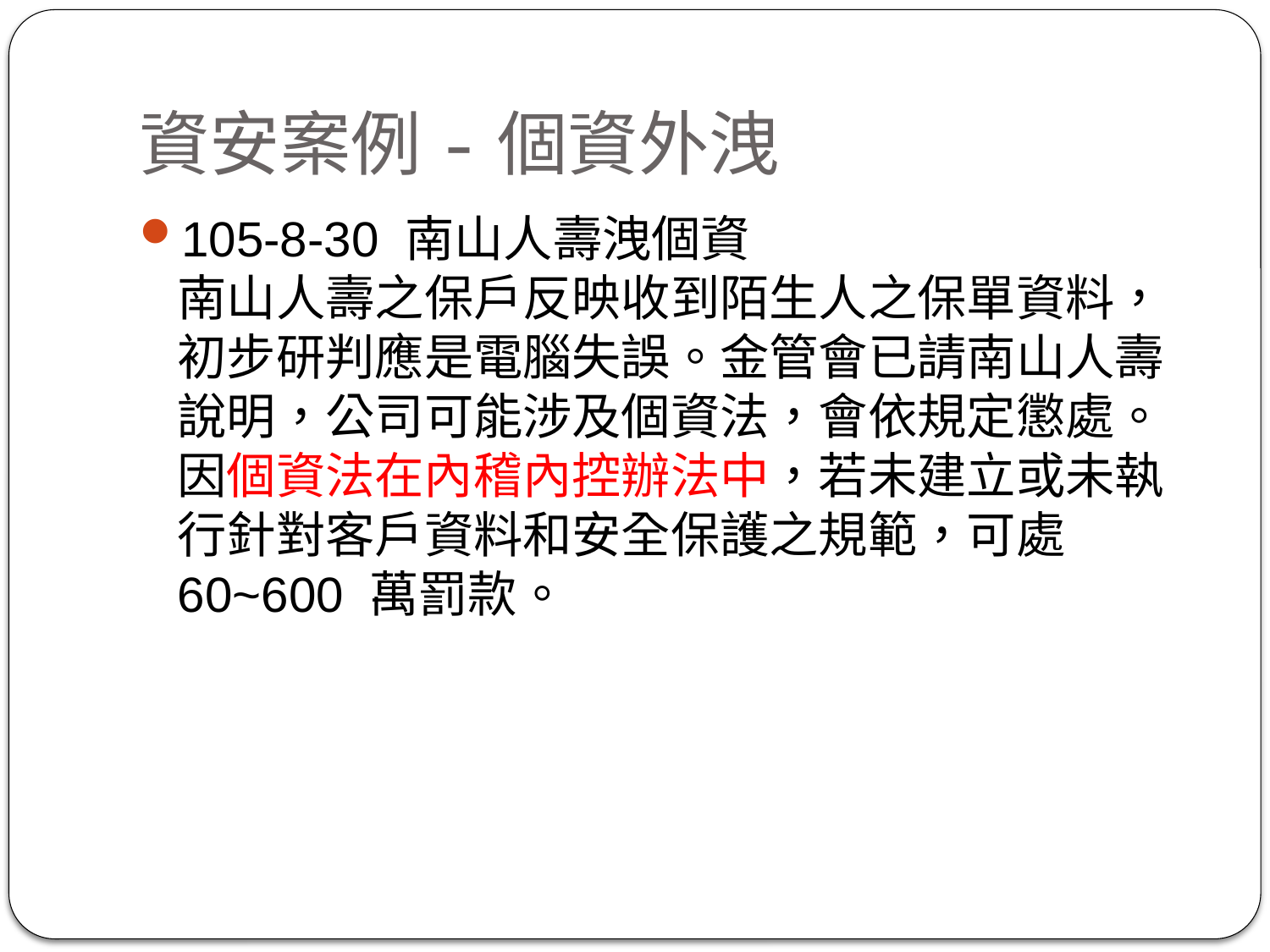

# 資安案例-個資外洩
105-8-30 南山人壽洩個資
南山人壽之保戶反映收到陌生人之保單資料，初步研判應是電腦失誤。金管會已請南山人壽說明，公司可能涉及個資法，會依規定懲處。因個資法在內稽內控辦法中，若未建立或未執行針對客戶資料和安全保護之規範，可處 60~600 萬罰款。